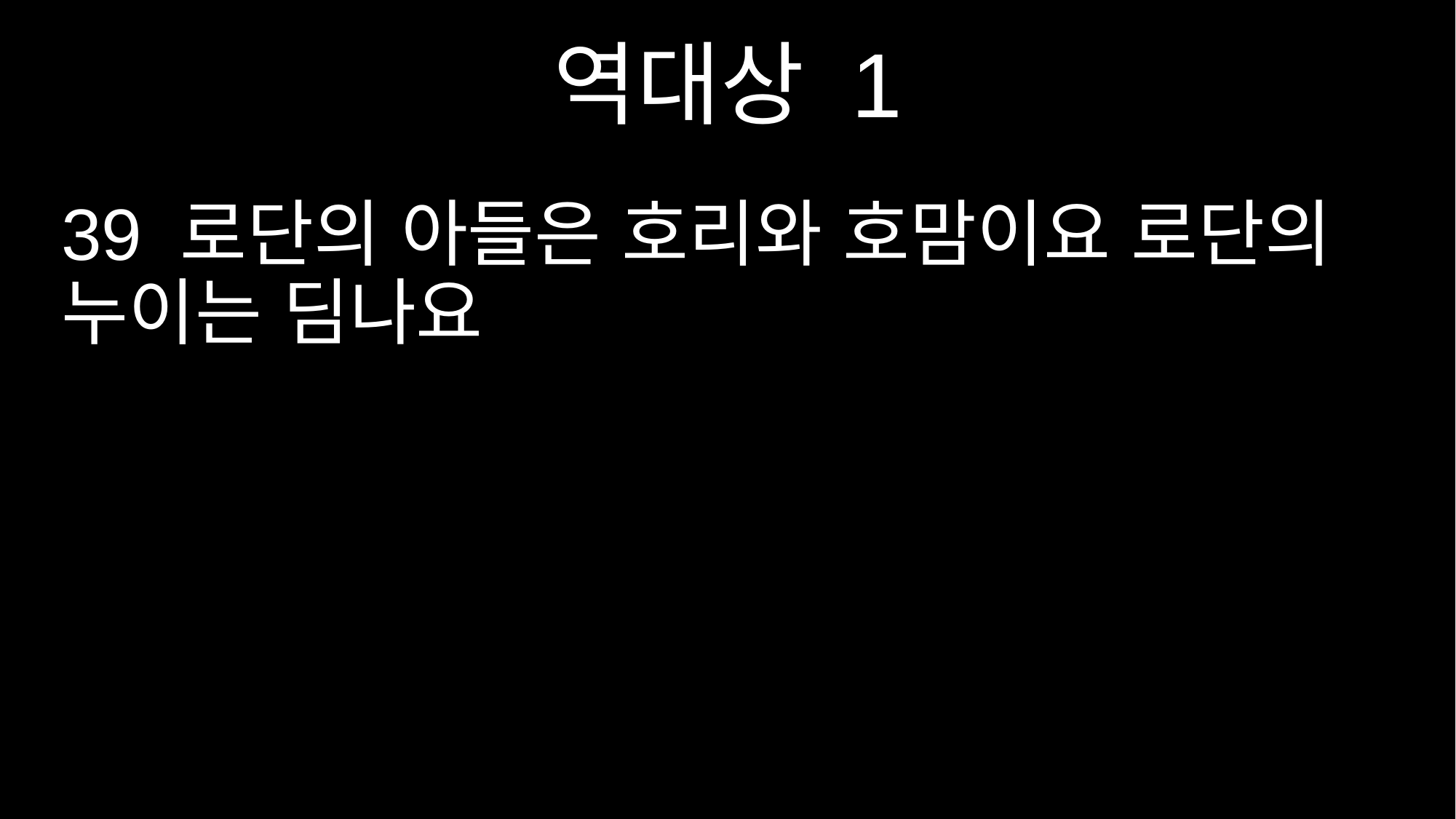

역대상 1
39 로단의 아들은 호리와 호맘이요 로단의 누이는 딤나요